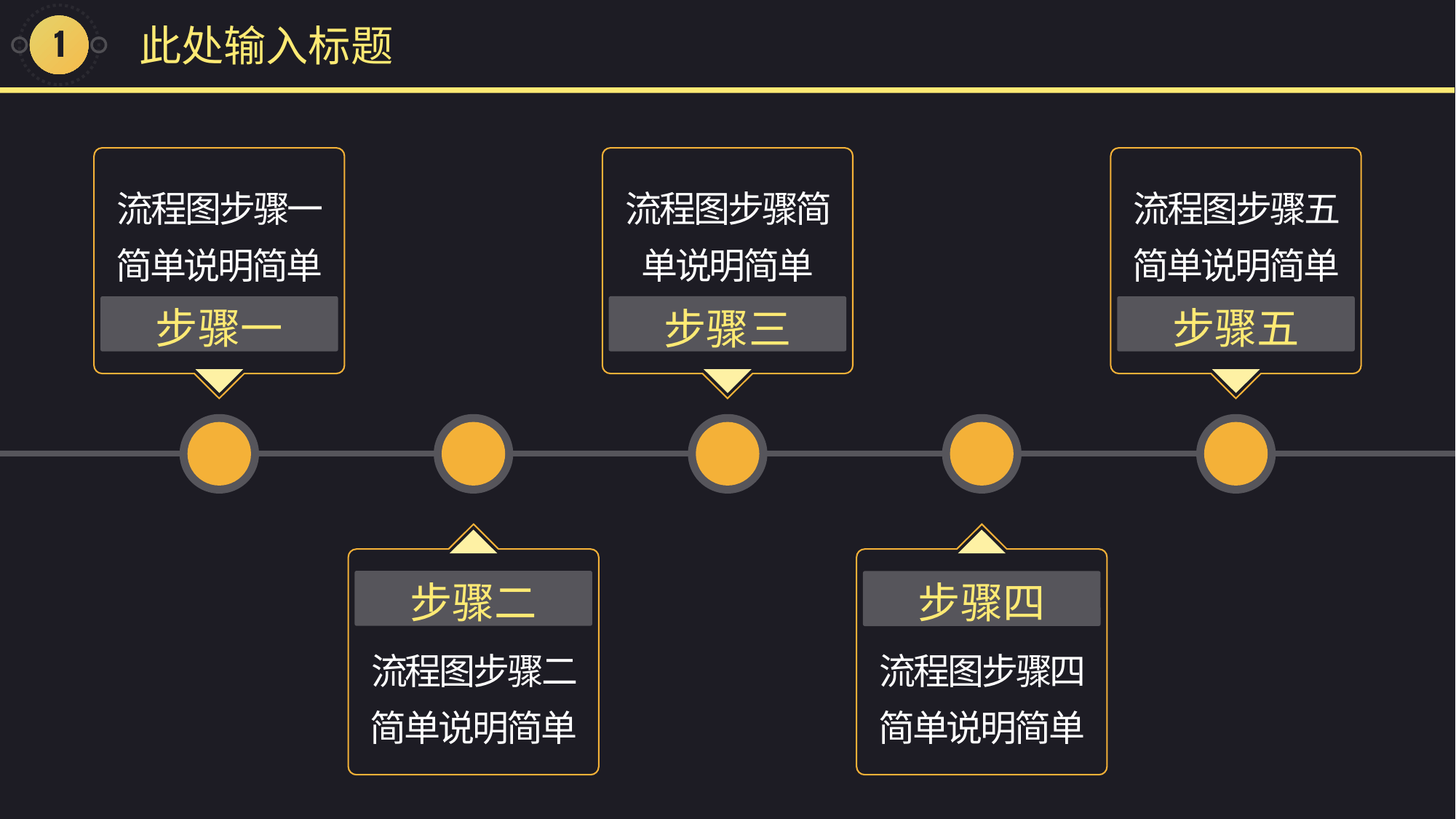

1

此处输入标题

流程图步骤一简单说明简单
流程图步骤简单说明简单
流程图步骤五简单说明简单
步骤一

步骤五

步骤三

步骤四

步骤二
流程图步骤二简单说明简单
流程图步骤四简单说明简单